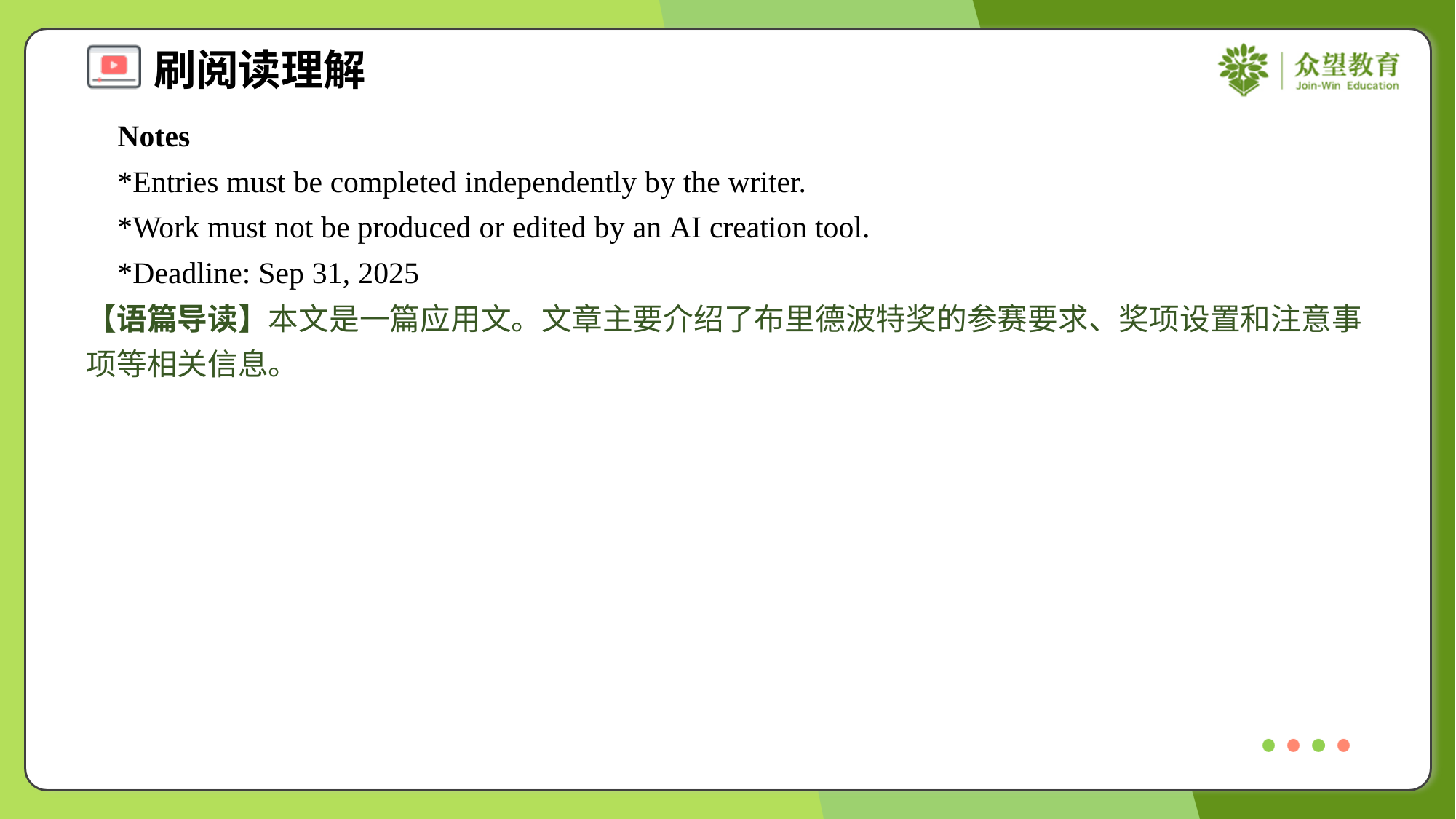

Notes
    *Entries must be completed independently by the writer.
    *Work must not be produced or edited by an AI creation tool.
    *Deadline: Sep 31, 2025
【语篇导读】本文是一篇应用文。文章主要介绍了布里德波特奖的参赛要求、奖项设置和注意事项等相关信息。